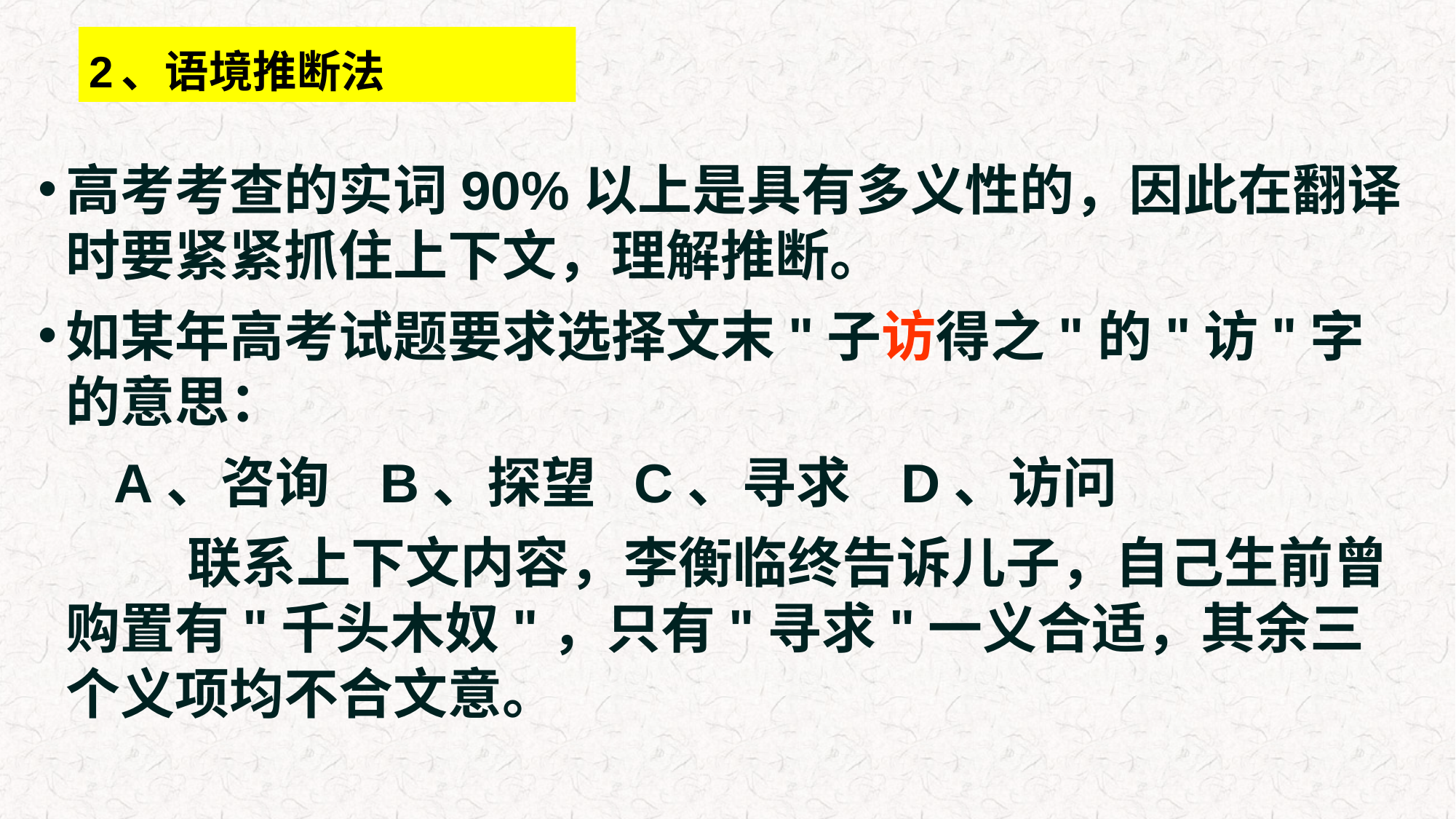

# 2、语境推断法
高考考查的实词90%以上是具有多义性的，因此在翻译时要紧紧抓住上下文，理解推断。
如某年高考试题要求选择文末"子访得之"的"访"字的意思：
     A、咨询   B、探望  C、寻求   D、访问
           联系上下文内容，李衡临终告诉儿子，自己生前曾购置有"千头木奴"，只有"寻求"一义合适，其余三个义项均不合文意。